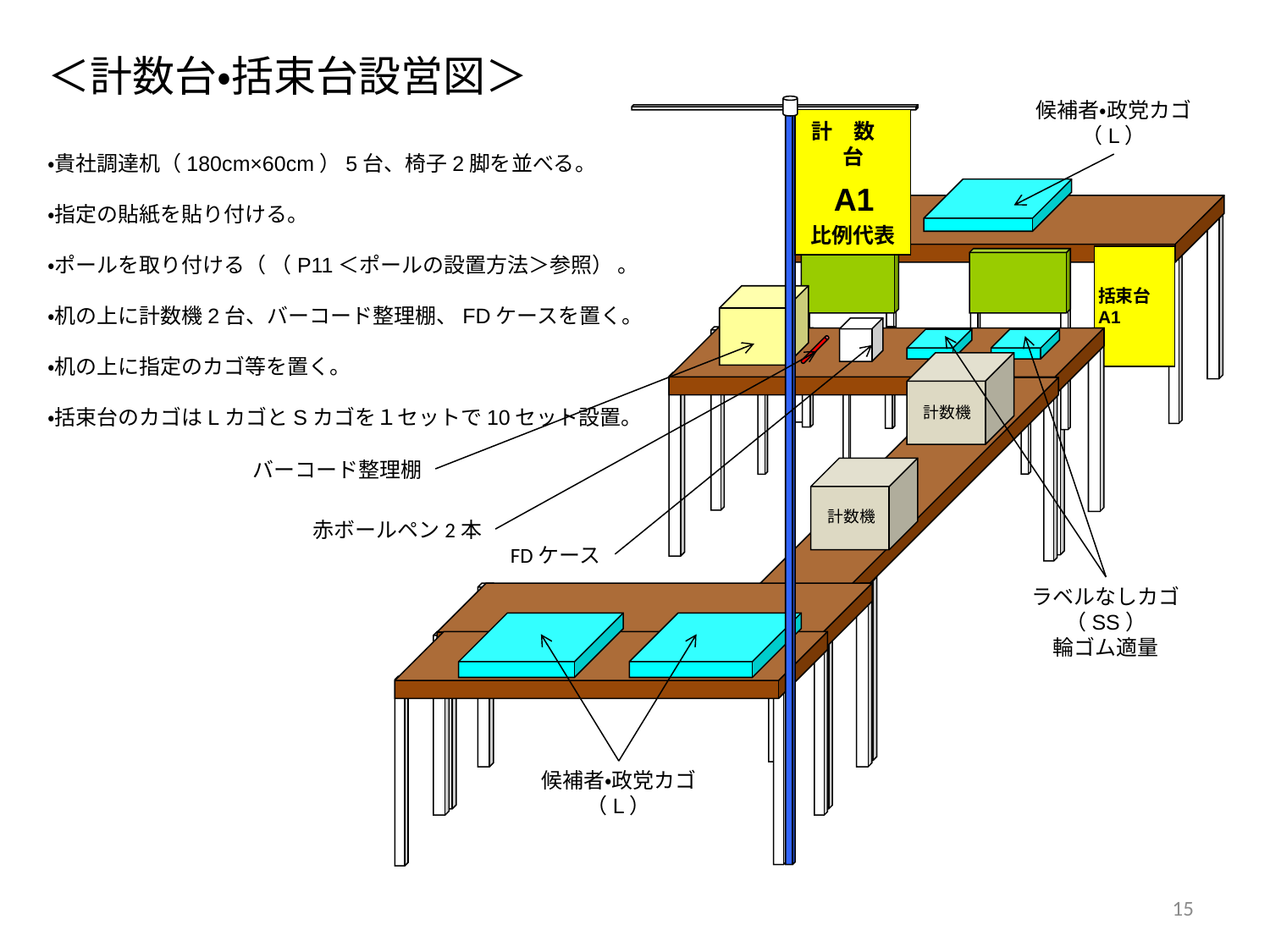

# ＜計数台・括束台設営図＞
候補者・政党カゴ（L）

計　数　台
A1
比例代表

括束台A1

計数機

計数機

・貴社調達机（180cm×60cm）5台、椅子2脚を並べる。

・指定の貼紙を貼り付ける。

・ポールを取り付ける（ （P11＜ポールの設置方法＞参照） 。

・机の上に計数機2台、バーコード整理棚、FDケースを置く。

・机の上に指定のカゴ等を置く。

・括束台のカゴはLカゴとSカゴを１セットで10セット設置。

バーコード整理棚
赤ボールペン2本
FDケース
ラベルなしカゴ（SS）
輪ゴム適量
候補者・政党カゴ（L）
15